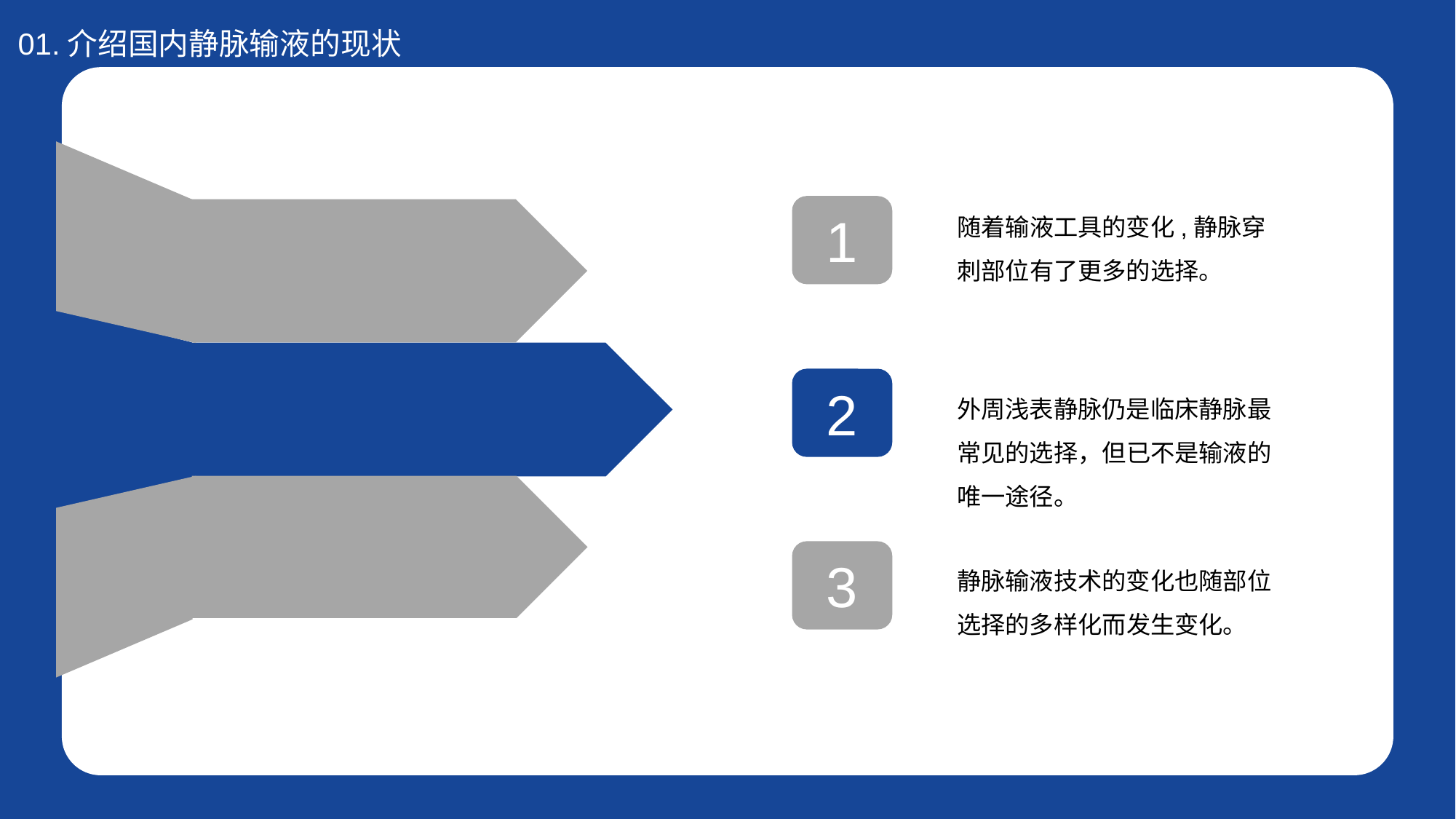

随着输液工具的变化,静脉穿刺部位有了更多的选择。
1
2

外周浅表静脉仍是临床静脉最常见的选择，但已不是输液的唯一途径。

静脉输液技术的变化也随部位选择的多样化而发生变化。
3